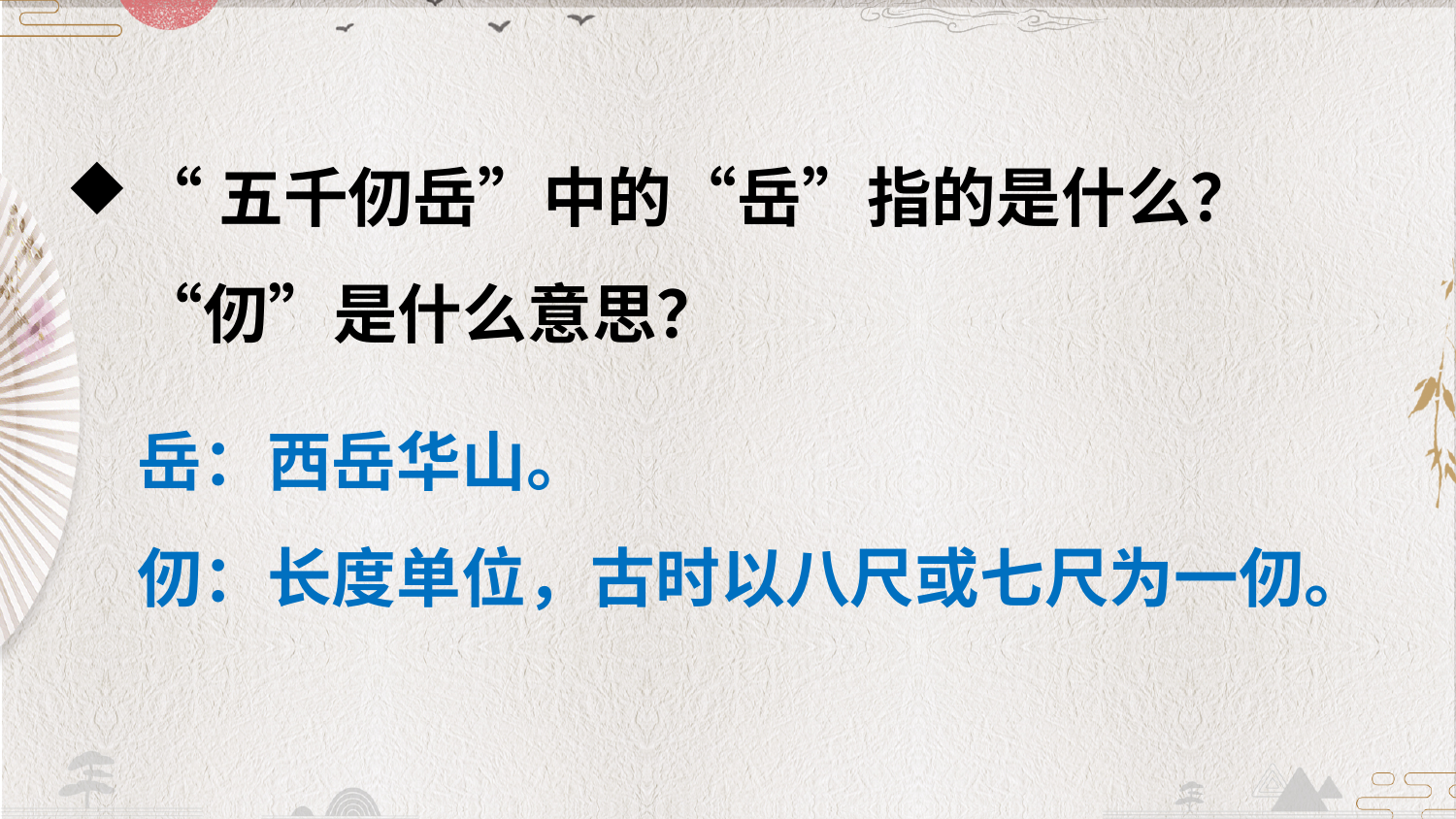

“五千仞岳”中的“岳”指的是什么？“仞”是什么意思？
岳：西岳华山。
仞：长度单位，古时以八尺或七尺为一仞。